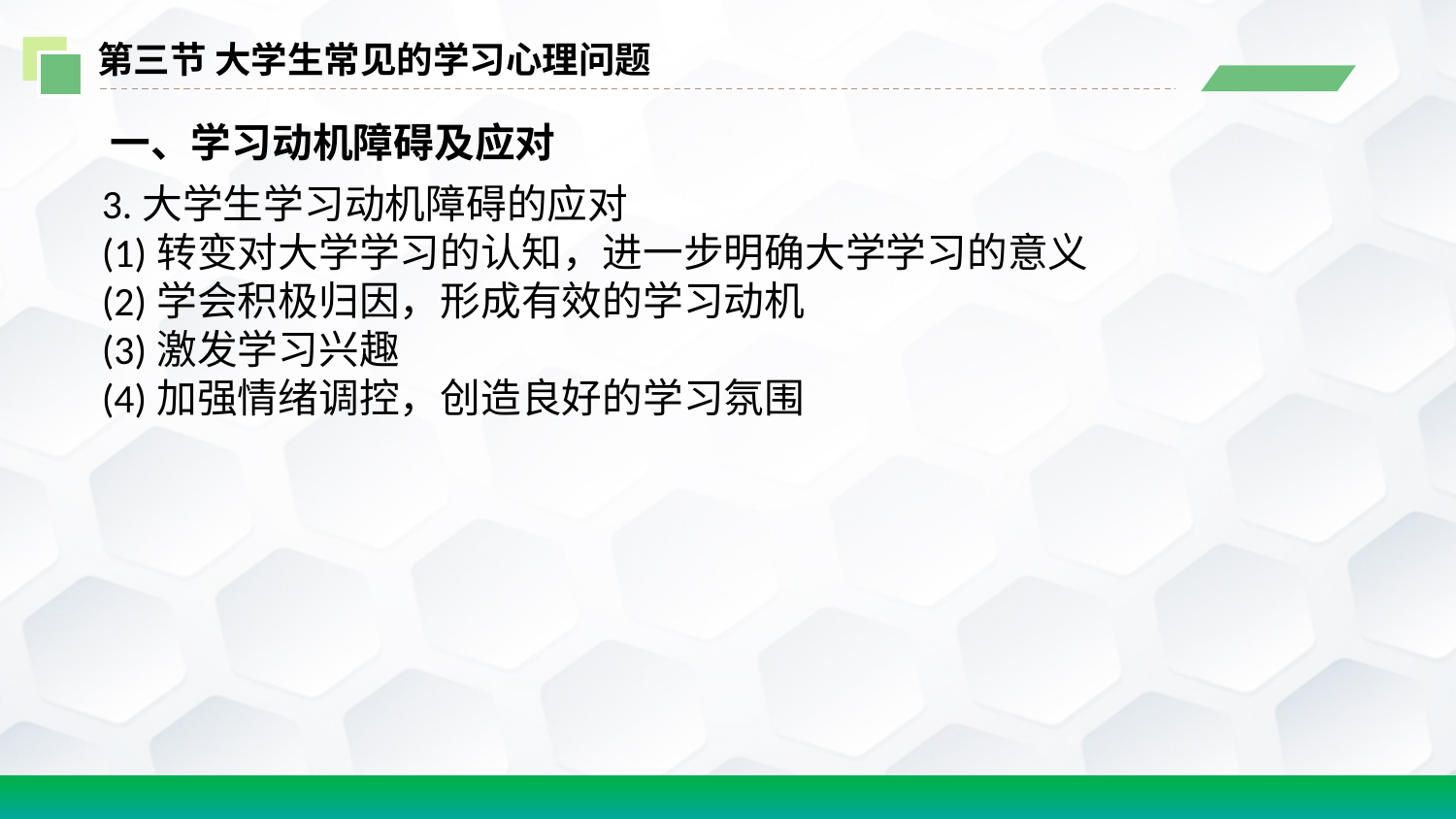

第三节 大学生常见的学习心理问题
 一、学习动机障碍及应对
3.大学生学习动机障碍的应对
(1)转变对大学学习的认知，进一步明确大学学习的意义
(2)学会积极归因，形成有效的学习动机
(3)激发学习兴趣
(4)加强情绪调控，创造良好的学习氛围